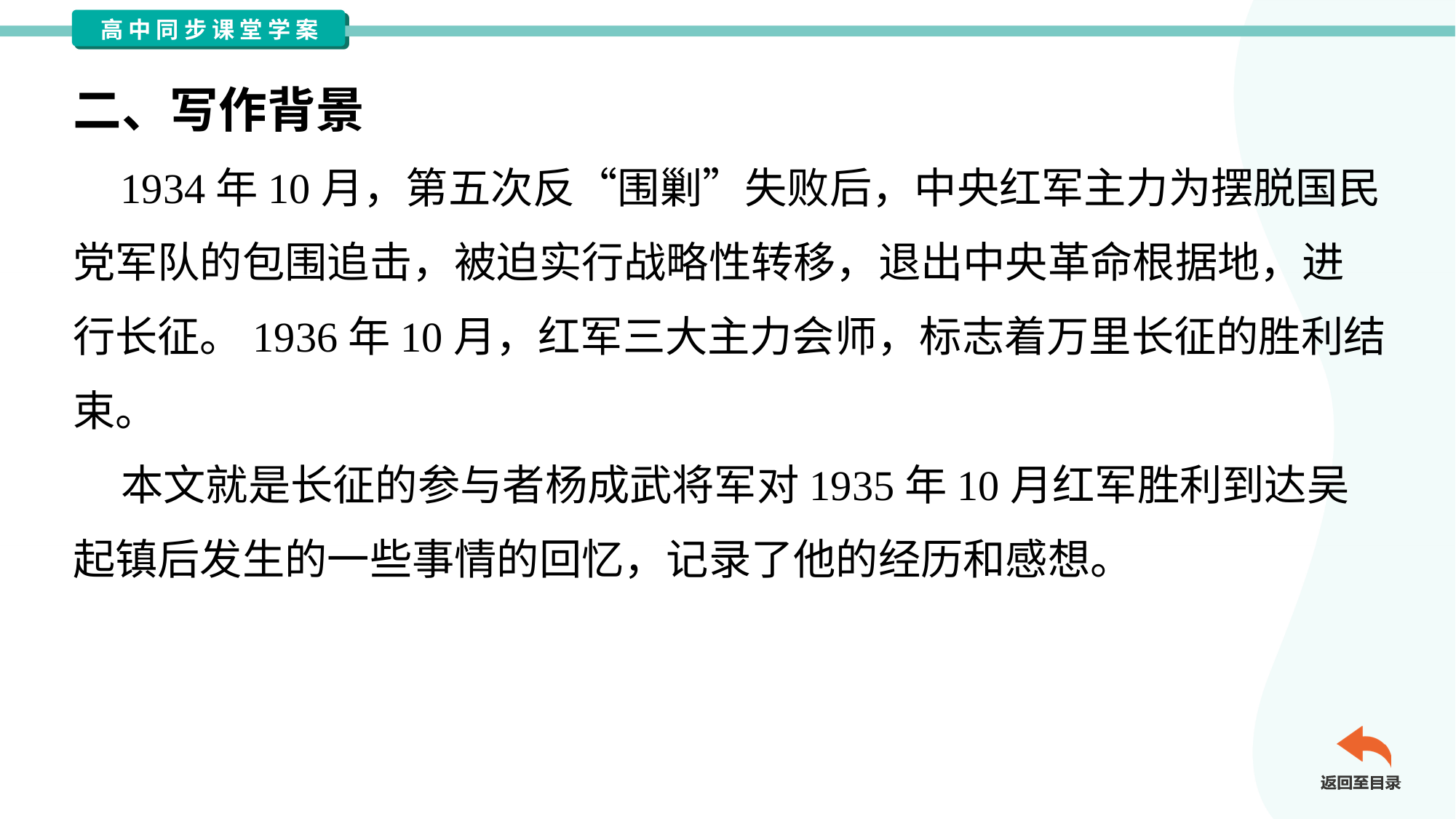

二、写作背景
    1934年10月，第五次反“围剿”失败后，中央红军主力为摆脱国民
党军队的包围追击，被迫实行战略性转移，退出中央革命根据地，进
行长征。1936年10月，红军三大主力会师，标志着万里长征的胜利结
束。
    本文就是长征的参与者杨成武将军对1935年10月红军胜利到达吴
起镇后发生的一些事情的回忆，记录了他的经历和感想。